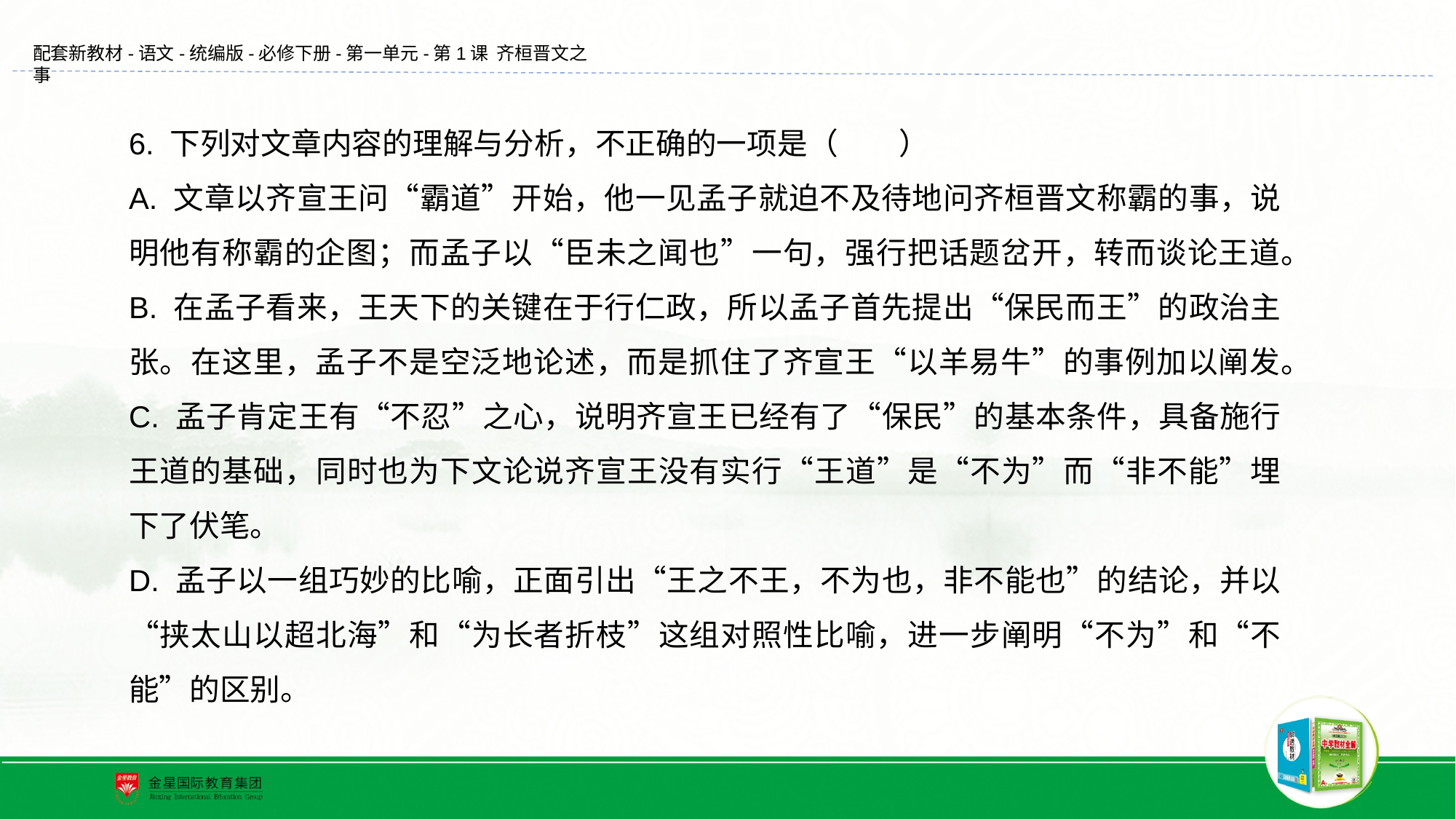

6. 下列对文章内容的理解与分析，不正确的一项是（　　）
A. 文章以齐宣王问“霸道”开始，他一见孟子就迫不及待地问齐桓晋文称霸的事，说明他有称霸的企图；而孟子以“臣未之闻也”一句，强行把话题岔开，转而谈论王道。
B. 在孟子看来，王天下的关键在于行仁政，所以孟子首先提出“保民而王”的政治主张。在这里，孟子不是空泛地论述，而是抓住了齐宣王“以羊易牛”的事例加以阐发。
C. 孟子肯定王有“不忍”之心，说明齐宣王已经有了“保民”的基本条件，具备施行王道的基础，同时也为下文论说齐宣王没有实行“王道”是“不为”而“非不能”埋下了伏笔。
D. 孟子以一组巧妙的比喻，正面引出“王之不王，不为也，非不能也”的结论，并以“挟太山以超北海”和“为长者折枝”这组对照性比喻，进一步阐明“不为”和“不能”的区别。